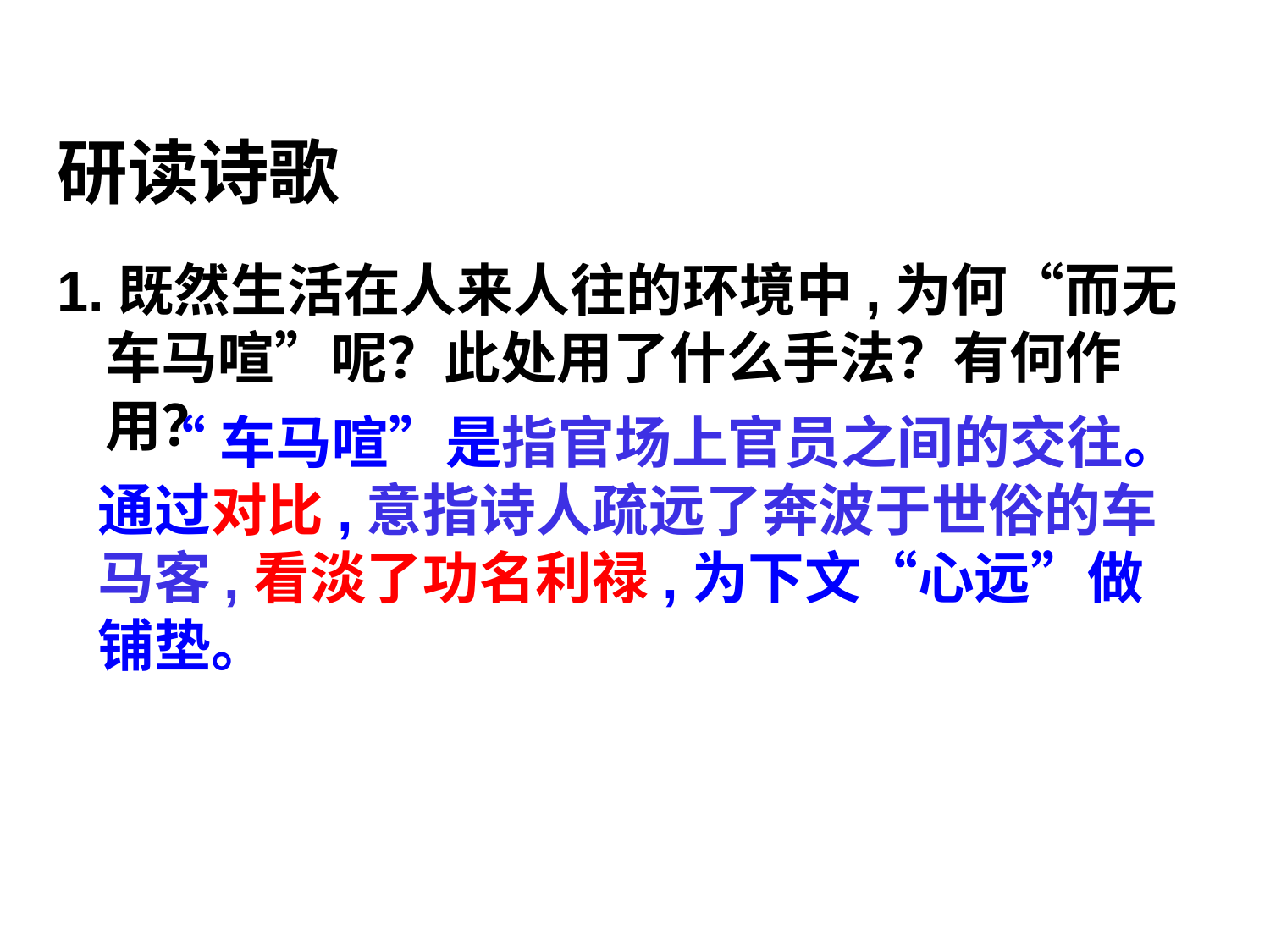

研读诗歌
1.既然生活在人来人往的环境中,为何“而无车马喧”呢？此处用了什么手法？有何作用？
    “车马喧”是指官场上官员之间的交往。通过对比,意指诗人疏远了奔波于世俗的车马客,看淡了功名利禄,为下文“心远”做铺垫。